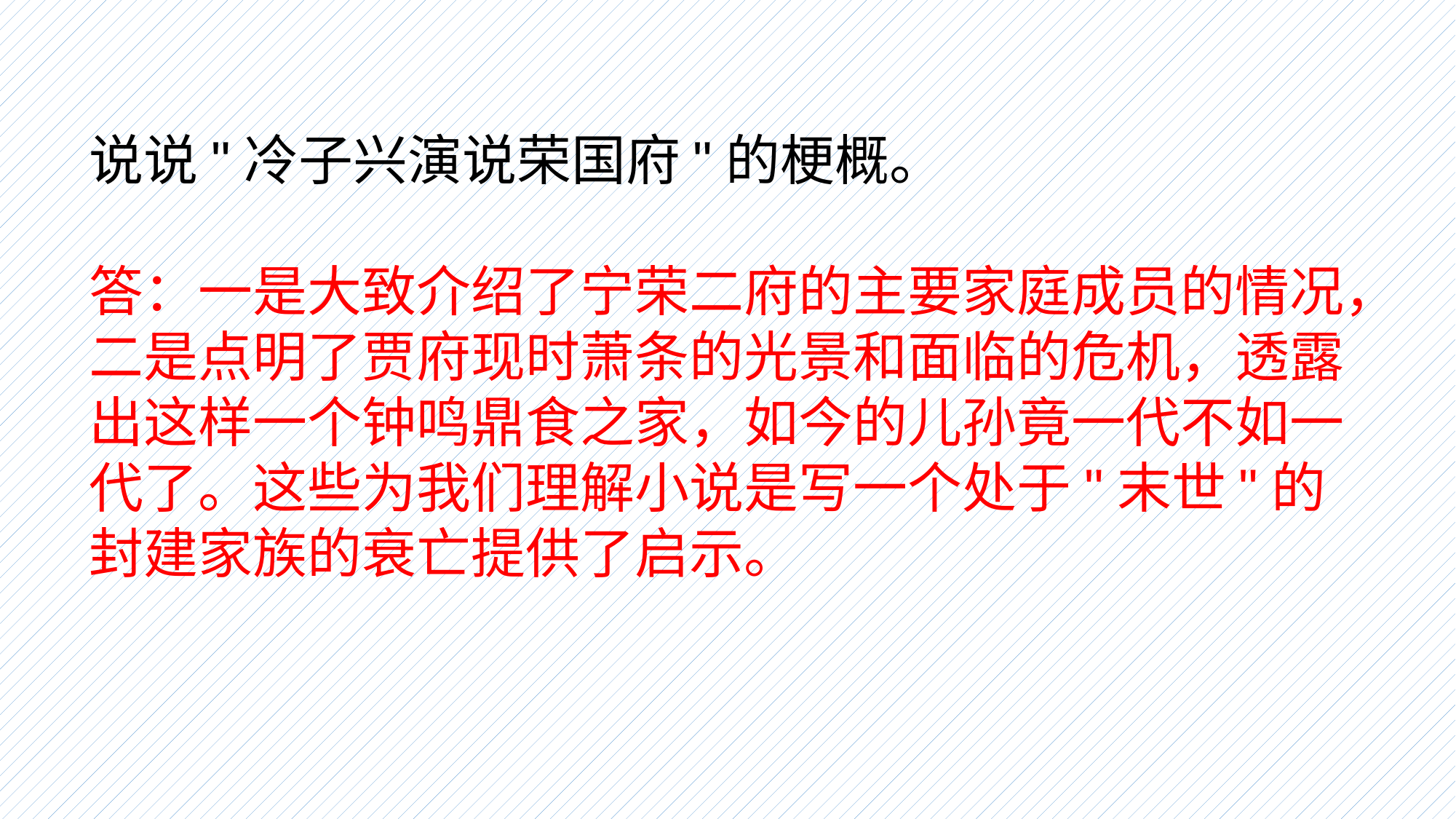

说说"冷子兴演说荣国府"的梗概。

答：一是大致介绍了宁荣二府的主要家庭成员的情况，二是点明了贾府现时萧条的光景和面临的危机，透露出这样一个钟鸣鼎食之家，如今的儿孙竟一代不如一代了。这些为我们理解小说是写一个处于"末世"的封建家族的衰亡提供了启示。